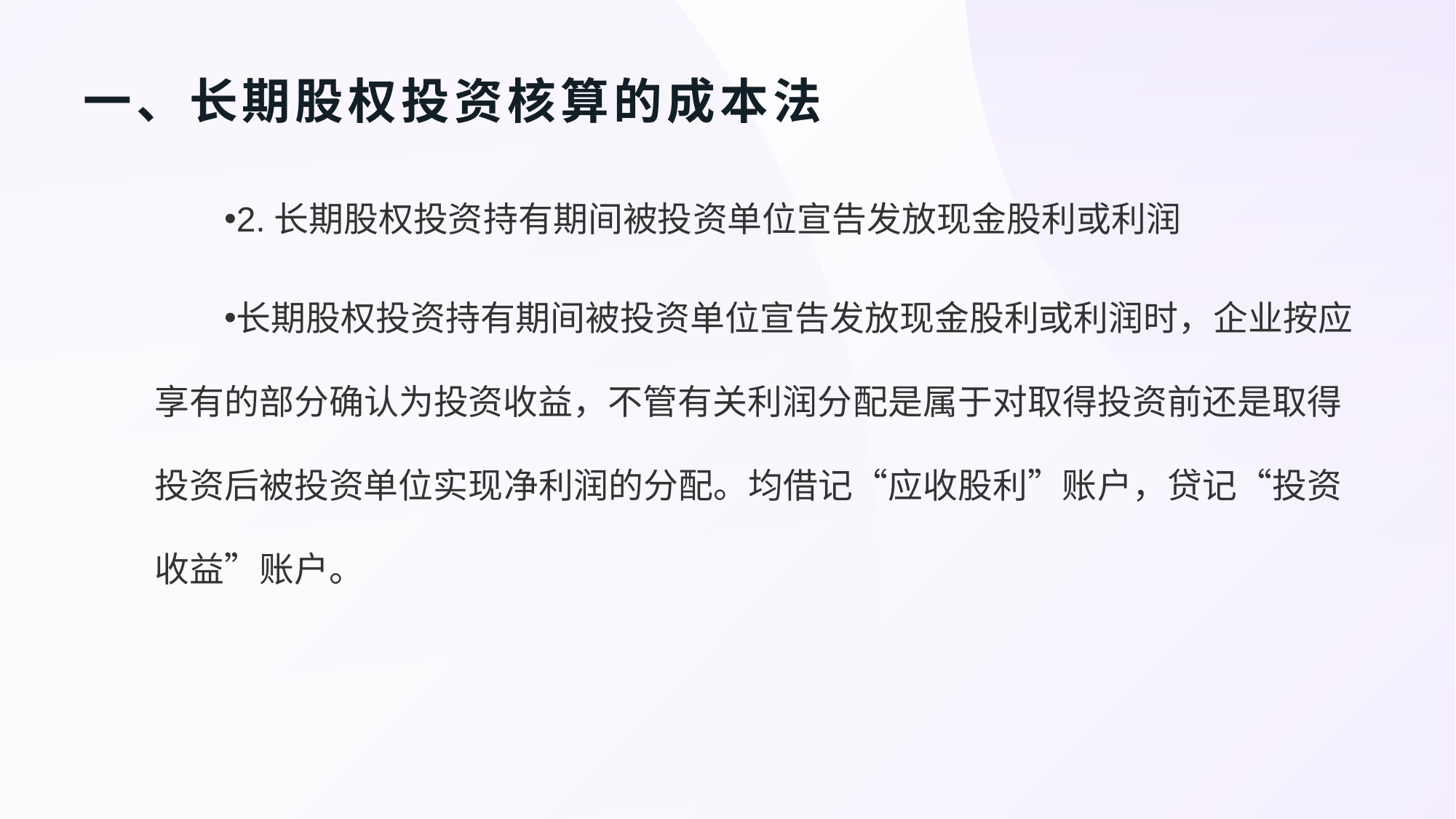

# 一、长期股权投资核算的成本法
2.长期股权投资持有期间被投资单位宣告发放现金股利或利润
长期股权投资持有期间被投资单位宣告发放现金股利或利润时，企业按应享有的部分确认为投资收益，不管有关利润分配是属于对取得投资前还是取得投资后被投资单位实现净利润的分配。均借记“应收股利”账户，贷记“投资收益”账户。